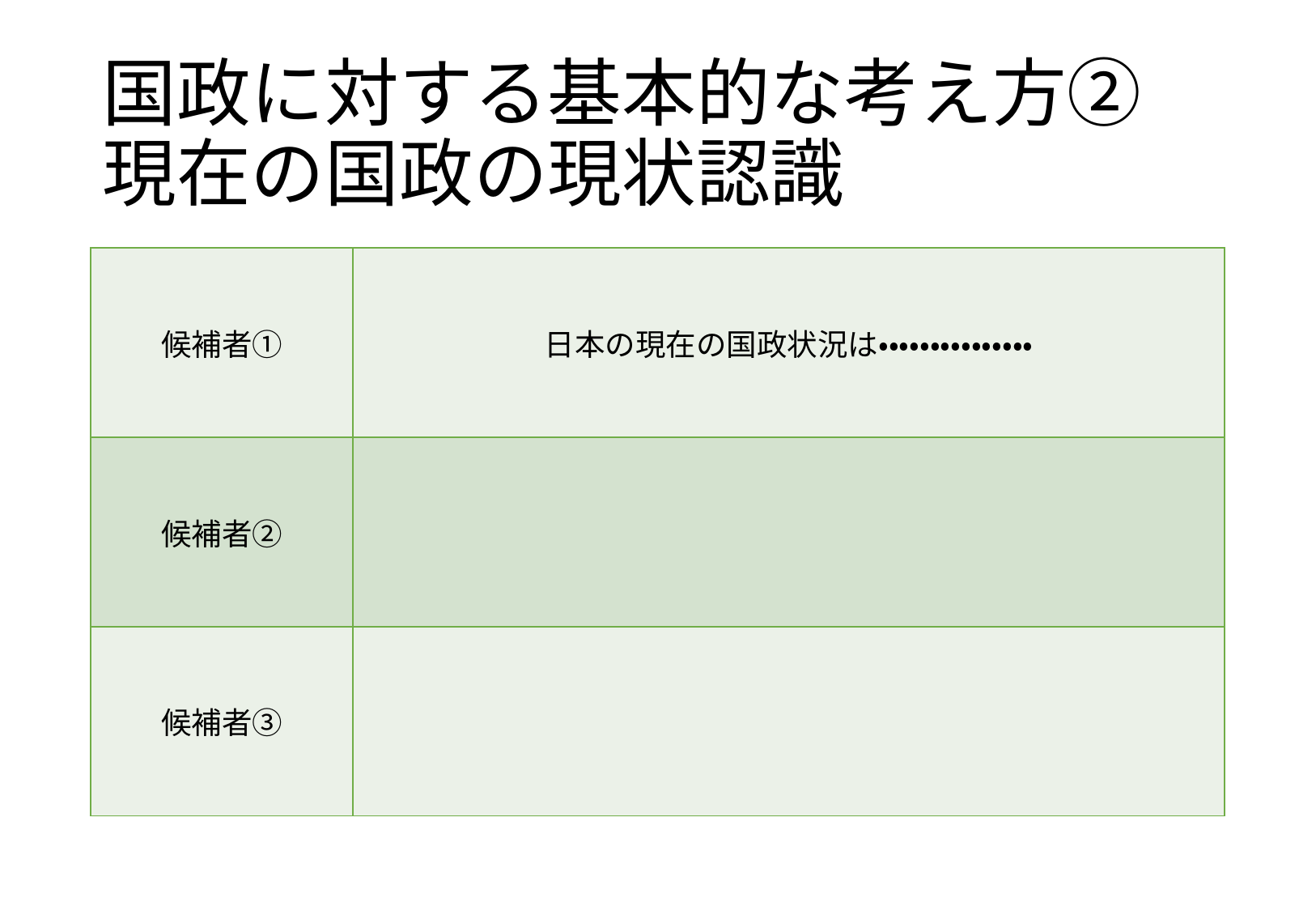

# 国政に対する基本的な考え方② 現在の国政の現状認識
| 候補者① | 日本の現在の国政状況は・・・・・・・・・・・・・・・ |
| --- | --- |
| 候補者② |  |
| 候補者③ |  |